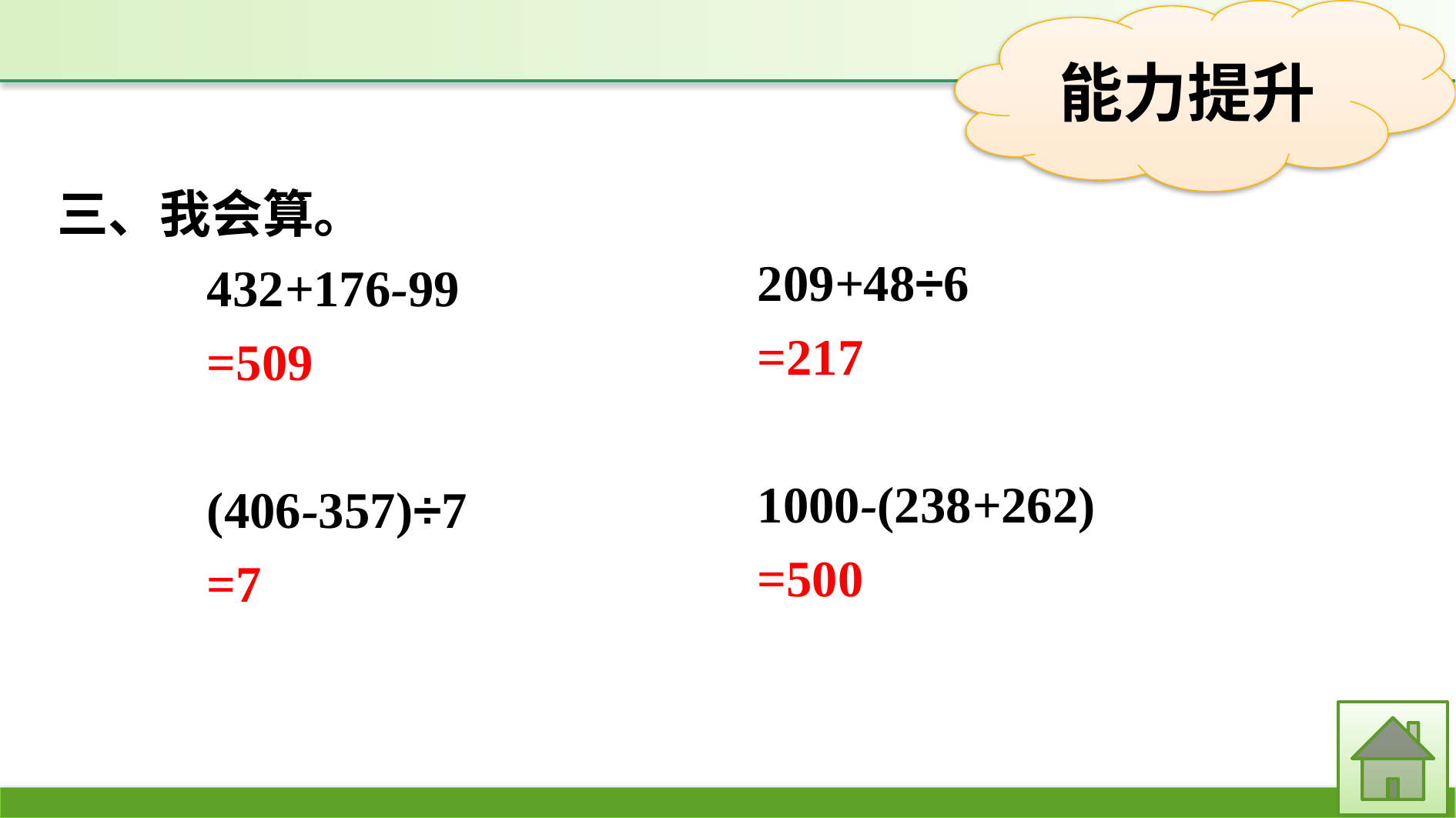

三、我会算。
	432+176-99
	=509

	(406-357)÷7
	=7
209+48÷6
=217

1000-(238+262)
=500